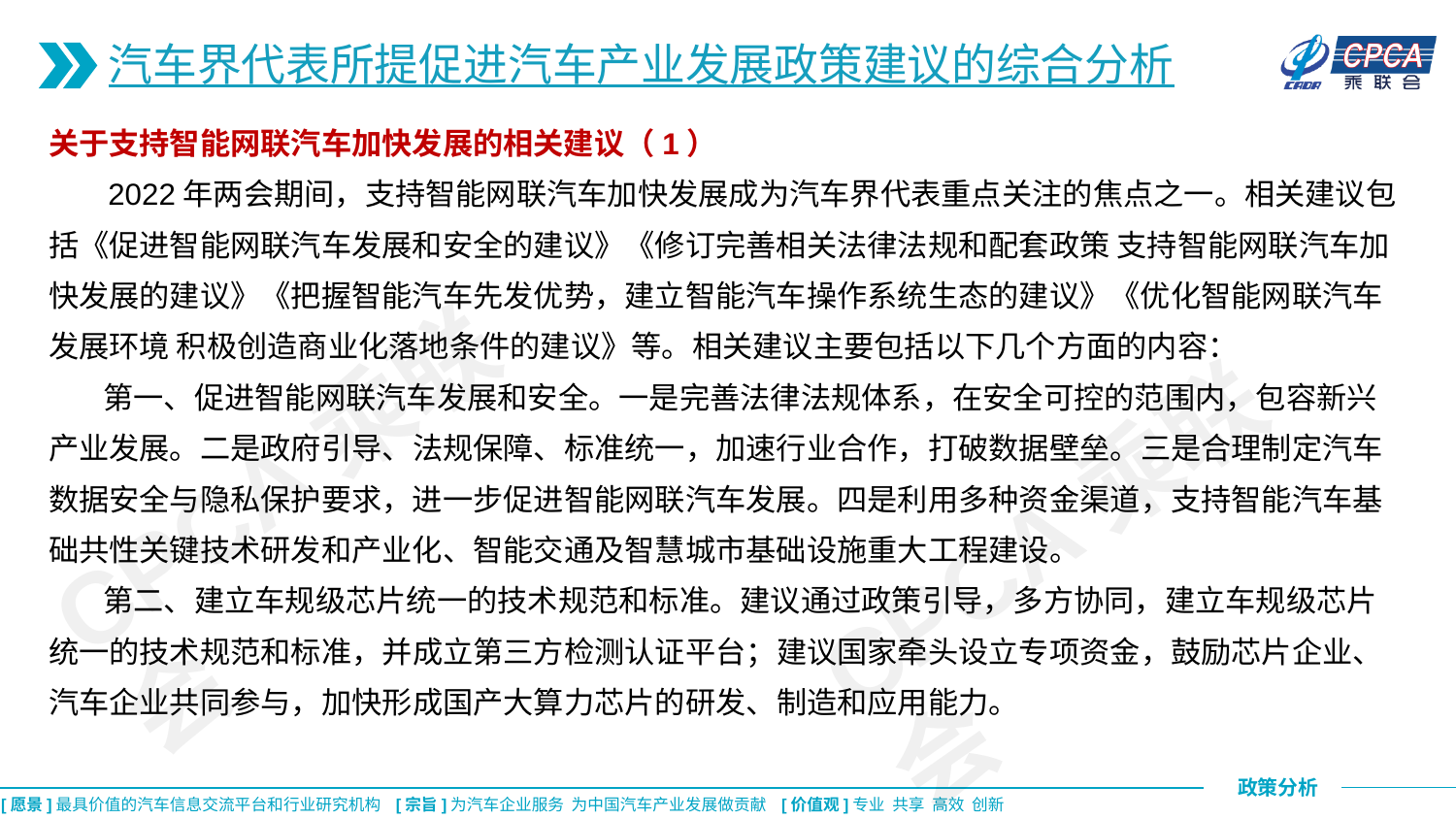

汽车界代表所提促进汽车产业发展政策建议的综合分析
关于支持智能网联汽车加快发展的相关建议（1）
       2022年两会期间，支持智能网联汽车加快发展成为汽车界代表重点关注的焦点之一。相关建议包括《促进智能网联汽车发展和安全的建议》《修订完善相关法律法规和配套政策 支持智能网联汽车加快发展的建议》《把握智能汽车先发优势，建立智能汽车操作系统生态的建议》《优化智能网联汽车发展环境 积极创造商业化落地条件的建议》等。相关建议主要包括以下几个方面的内容：
       第一、促进智能网联汽车发展和安全。一是完善法律法规体系，在安全可控的范围内，包容新兴产业发展。二是政府引导、法规保障、标准统一，加速行业合作，打破数据壁垒。三是合理制定汽车数据安全与隐私保护要求，进一步促进智能网联汽车发展。四是利用多种资金渠道，支持智能汽车基础共性关键技术研发和产业化、智能交通及智慧城市基础设施重大工程建设。
       第二、建立车规级芯片统一的技术规范和标准。建议通过政策引导，多方协同，建立车规级芯片统一的技术规范和标准，并成立第三方检测认证平台；建议国家牵头设立专项资金，鼓励芯片企业、汽车企业共同参与，加快形成国产大算力芯片的研发、制造和应用能力。
CPCA乘联会
CPCA乘联会